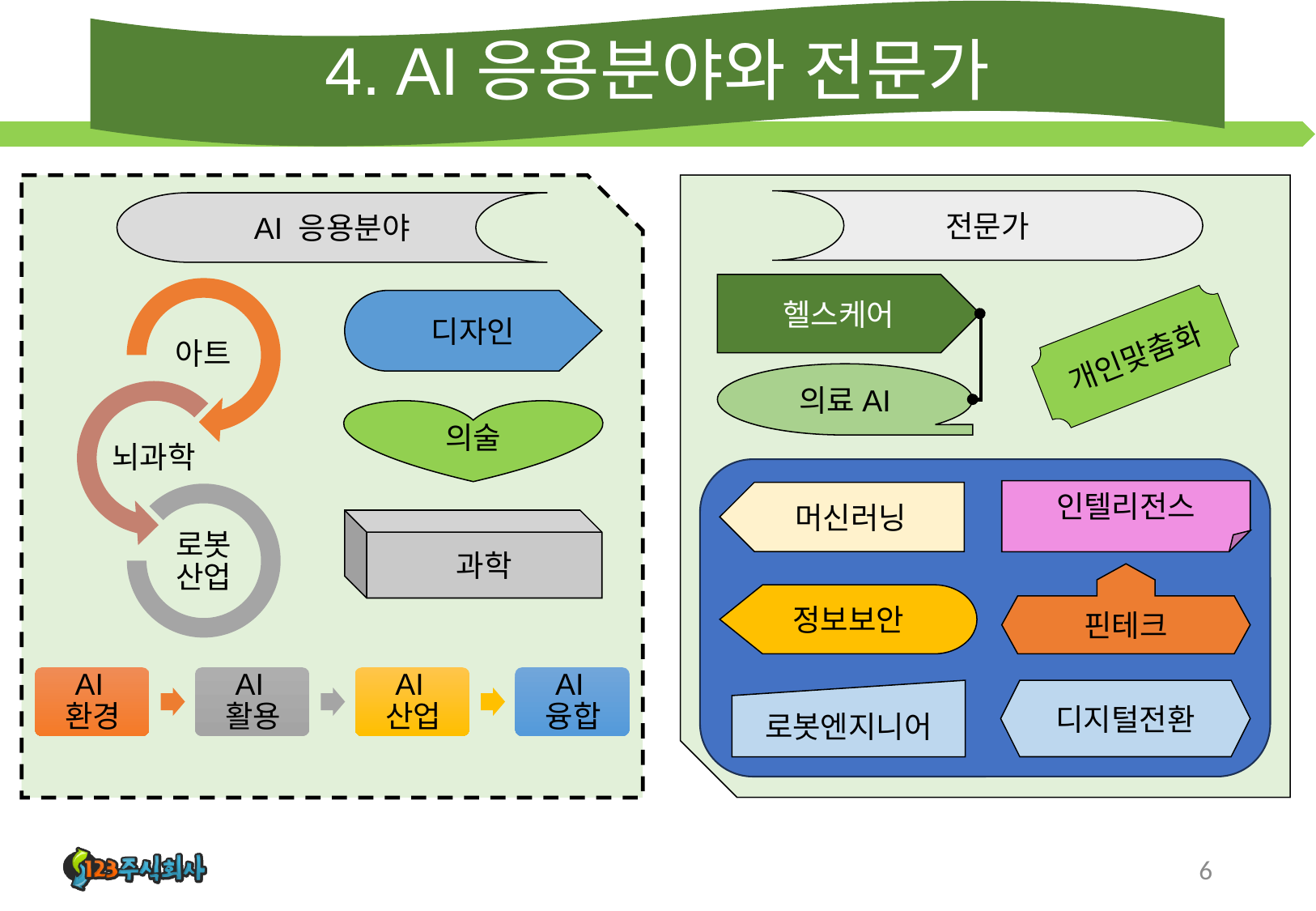

# 4. AI응용분야와 전문가

전문가
AI 응용분야
아트
뇌과학
로봇
산업
헬스케어
디자인
개인맞춤화
의료AI
의술

인텔리전스
머신러닝
과학
핀테크
정보보안
AI환경

AI활용

AI산업

AI융합
로봇엔지니어
디지털전환
6